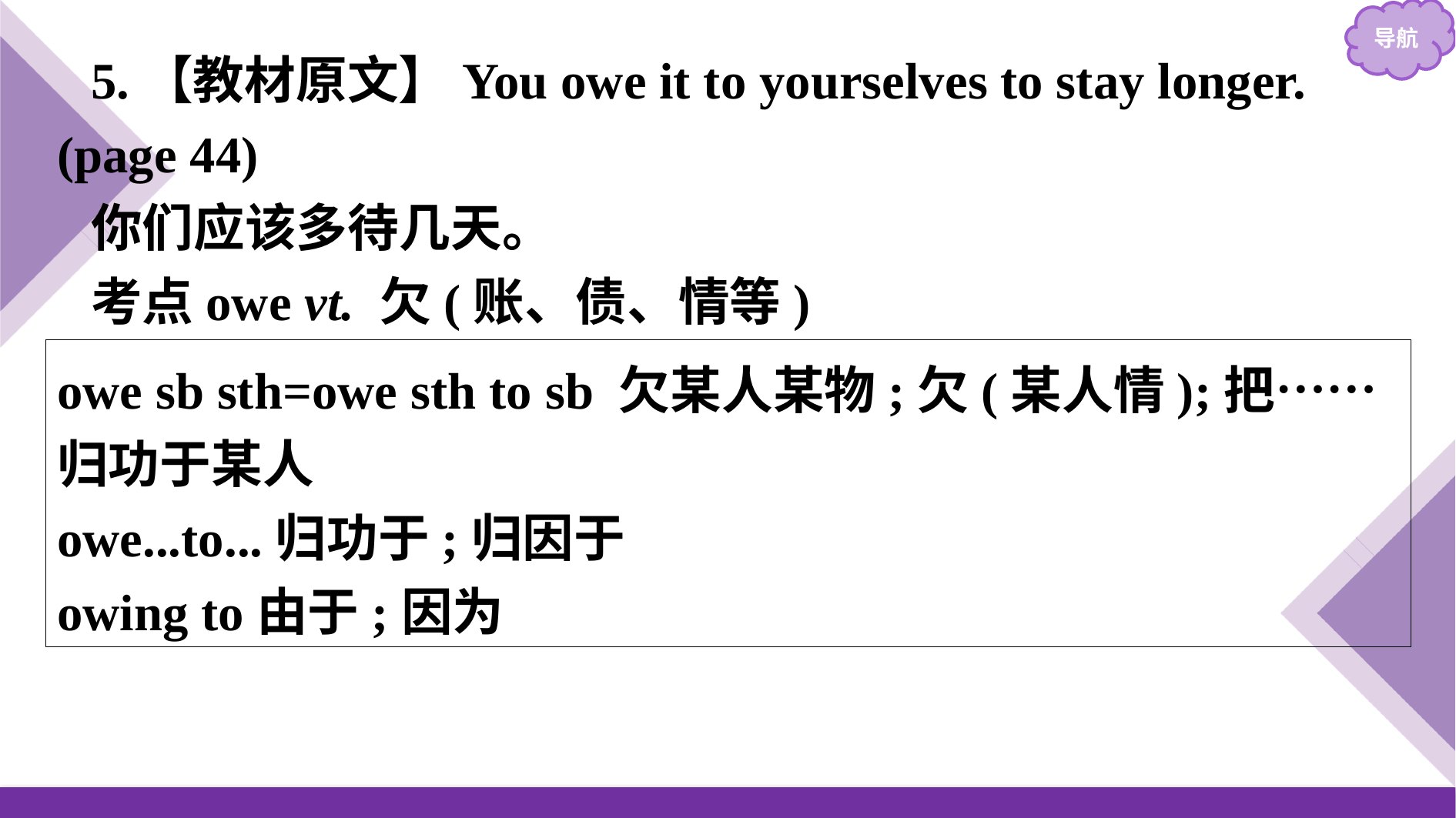

5.【教材原文】You owe it to yourselves to stay longer. (page 44)
你们应该多待几天。
考点owe vt. 欠(账、债、情等)
owe sb sth=owe sth to sb 欠某人某物;欠(某人情);把……归功于某人
owe...to...归功于;归因于
owing to由于;因为